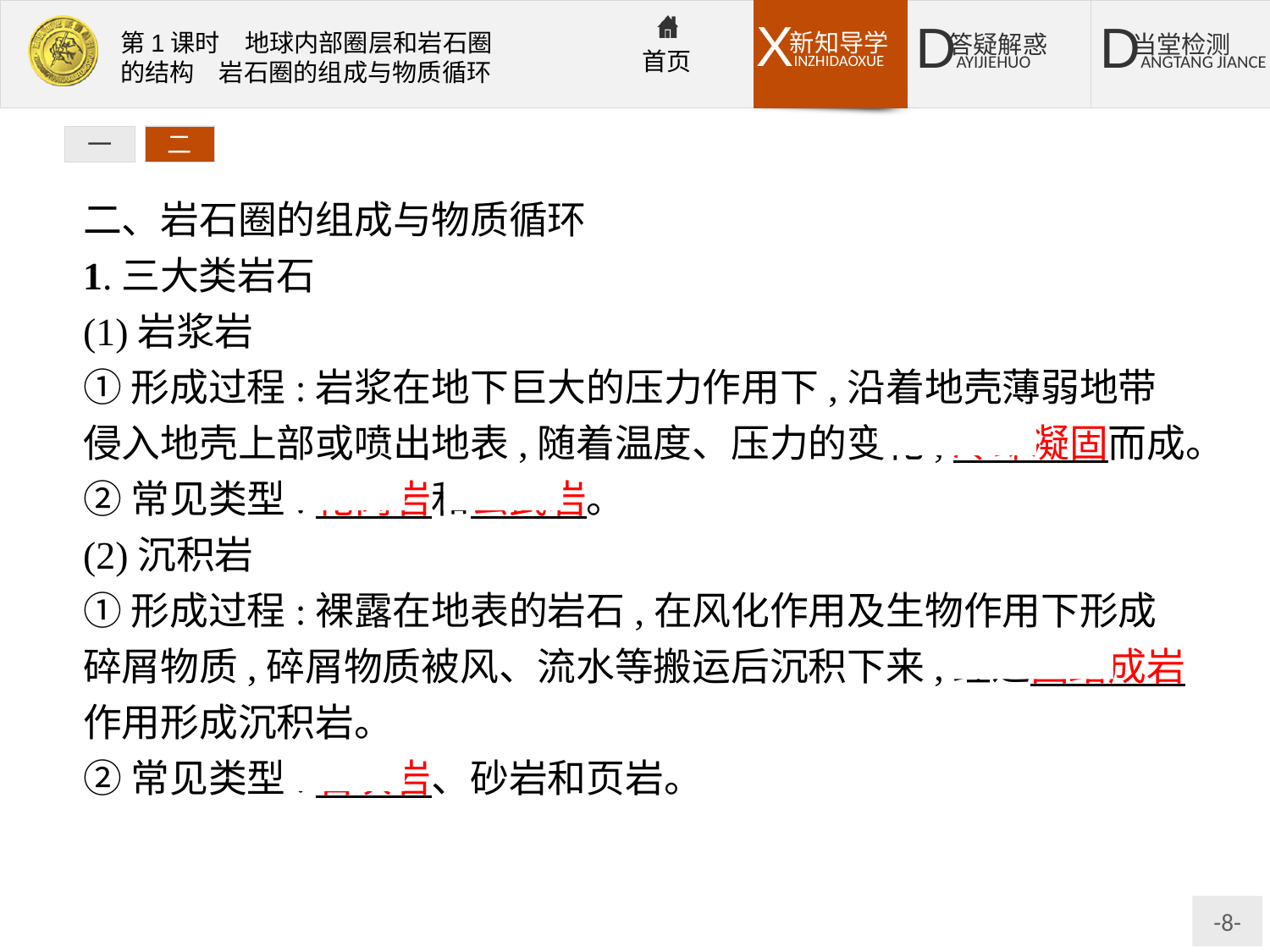

一
二
二、岩石圈的组成与物质循环
1.三大类岩石
(1)岩浆岩
①形成过程:岩浆在地下巨大的压力作用下,沿着地壳薄弱地带侵入地壳上部或喷出地表,随着温度、压力的变化,冷却凝固而成。
②常见类型:花岗岩和玄武岩。
(2)沉积岩
①形成过程:裸露在地表的岩石,在风化作用及生物作用下形成碎屑物质,碎屑物质被风、流水等搬运后沉积下来,经过固结成岩作用形成沉积岩。
②常见类型:石灰岩、砂岩和页岩。